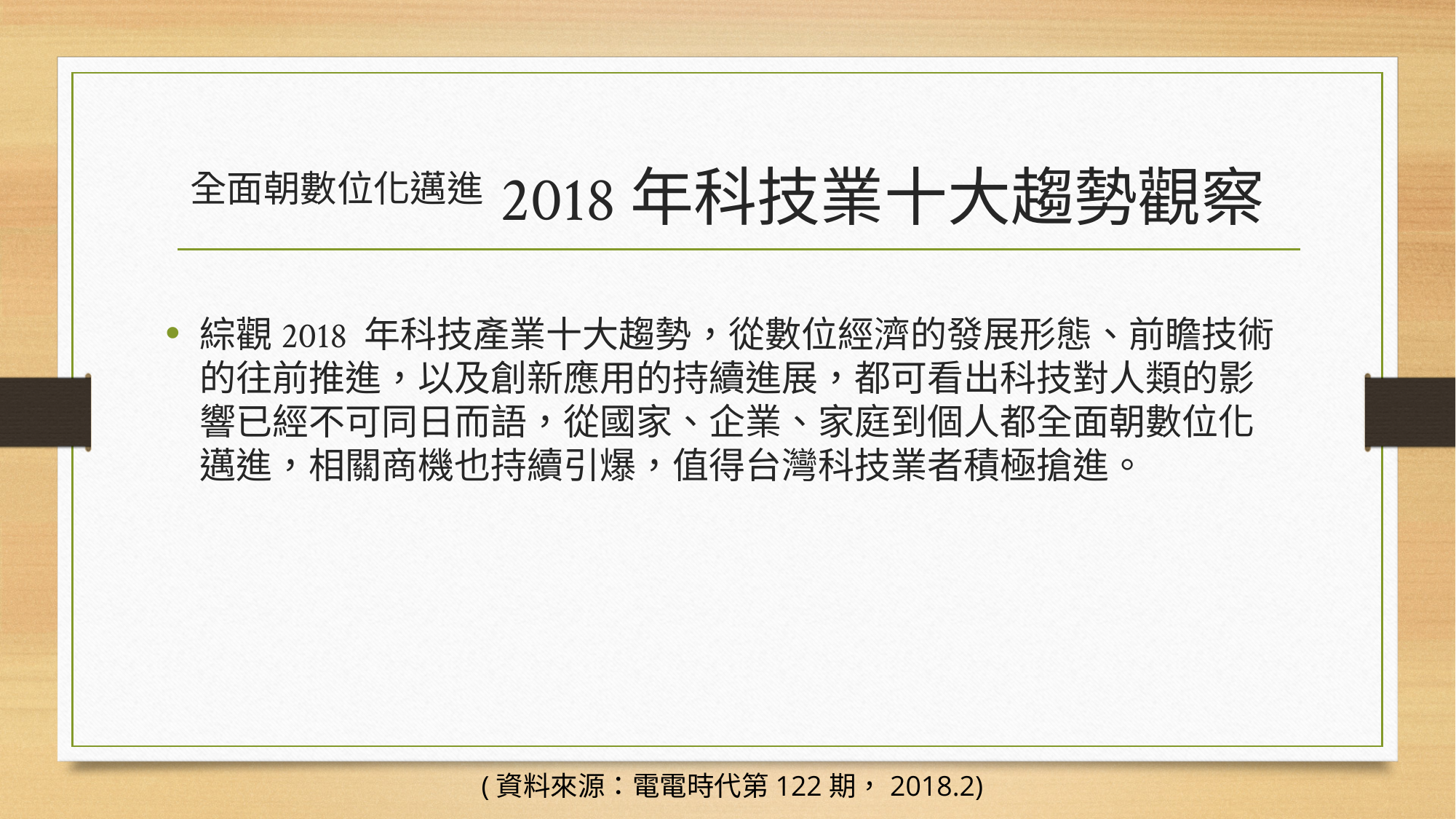

# 全面朝數位化邁進 2018年科技業十大趨勢觀察
綜觀2018 年科技產業十大趨勢，從數位經濟的發展形態、前瞻技術的往前推進，以及創新應用的持續進展，都可看出科技對人類的影響已經不可同日而語，從國家、企業、家庭到個人都全面朝數位化邁進，相關商機也持續引爆，值得台灣科技業者積極搶進。
(資料來源：電電時代第122期，2018.2)